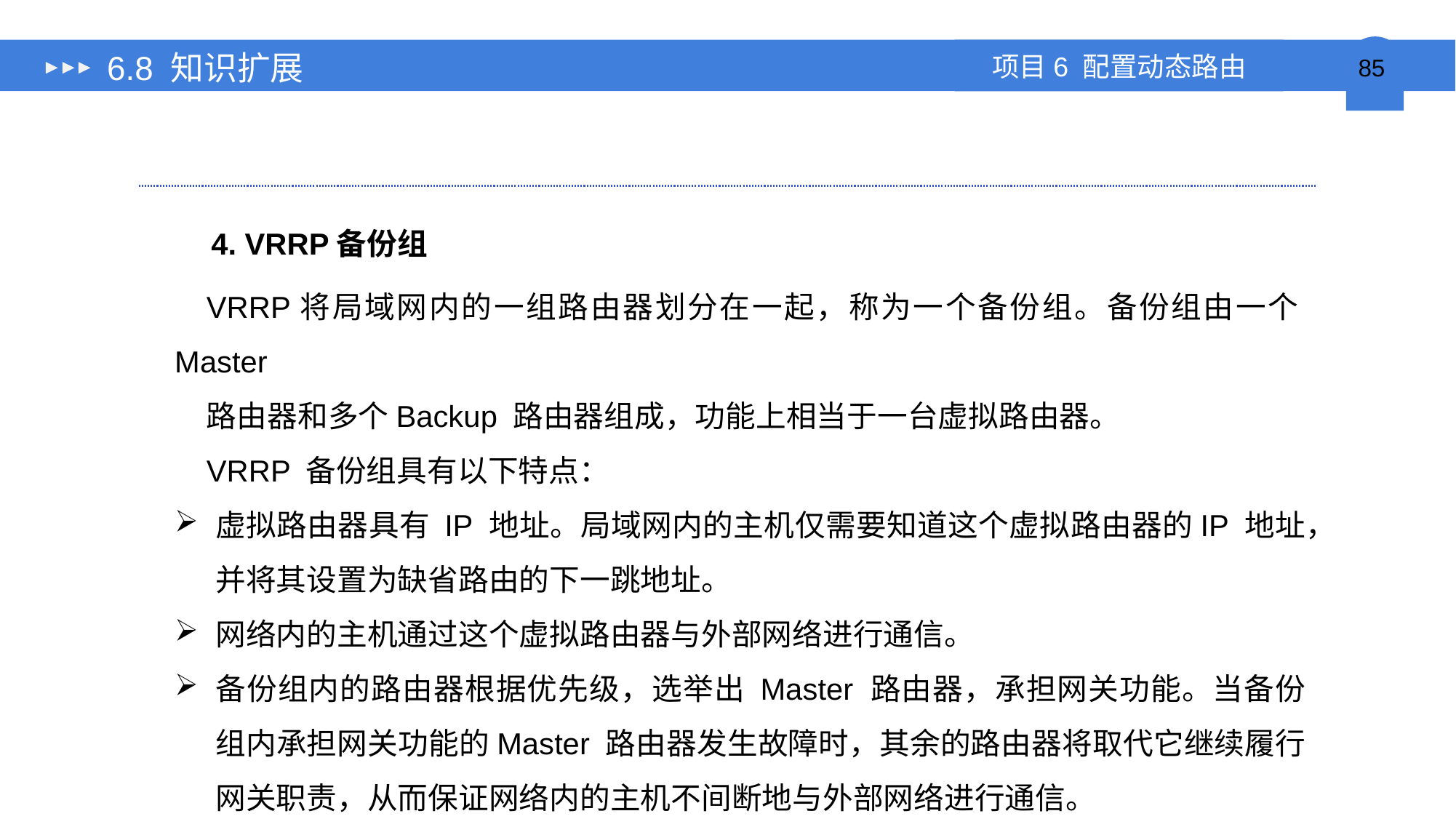

# 6.8 知识扩展

4. VRRP备份组
VRRP将局域网内的一组路由器划分在一起，称为一个备份组。备份组由一个Master
路由器和多个Backup 路由器组成，功能上相当于一台虚拟路由器。
VRRP 备份组具有以下特点：
虚拟路由器具有 IP 地址。局域网内的主机仅需要知道这个虚拟路由器的IP 地址，并将其设置为缺省路由的下一跳地址。
网络内的主机通过这个虚拟路由器与外部网络进行通信。
备份组内的路由器根据优先级，选举出 Master 路由器，承担网关功能。当备份组内承担网关功能的Master 路由器发生故障时，其余的路由器将取代它继续履行网关职责，从而保证网络内的主机不间断地与外部网络进行通信。